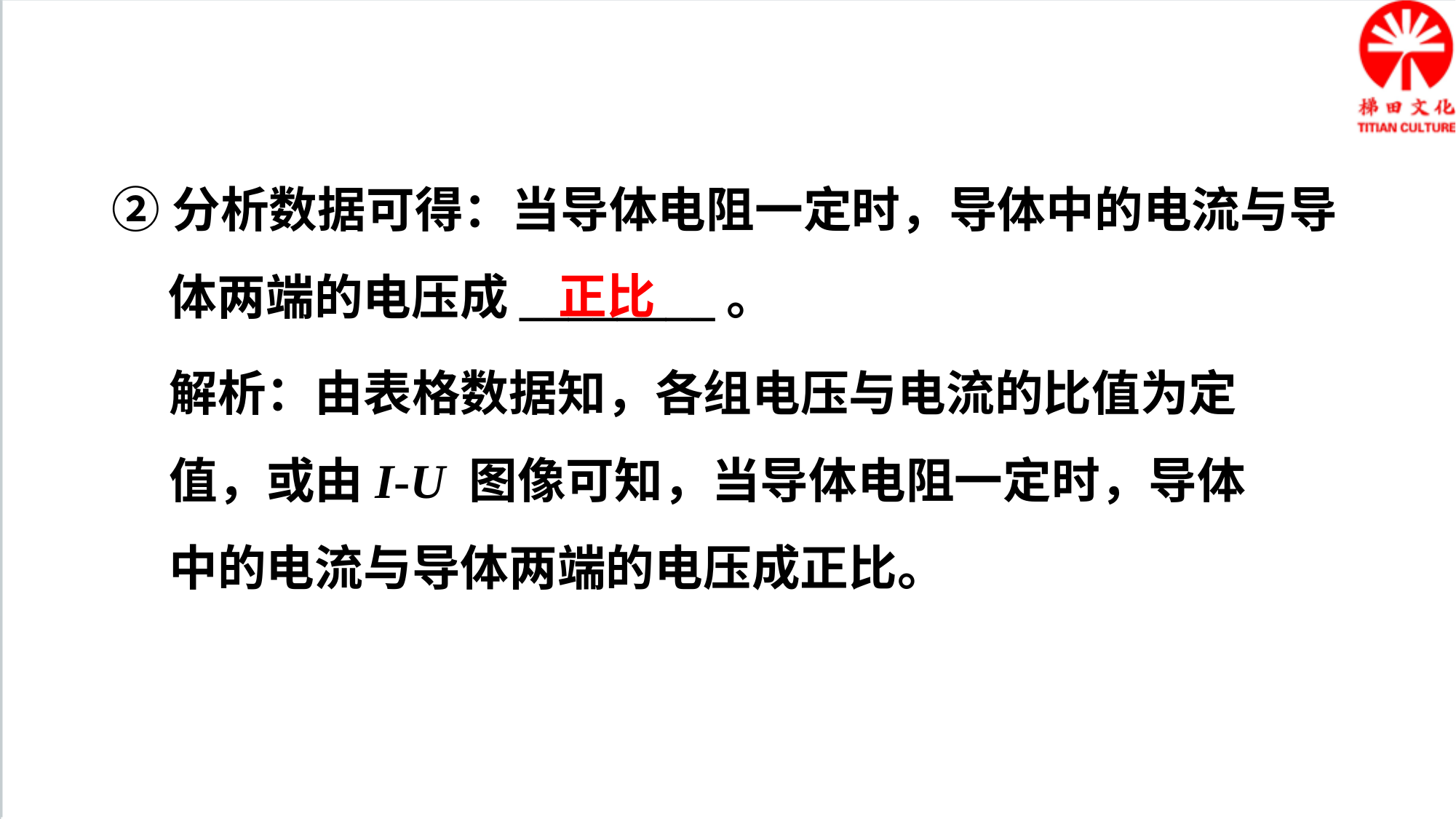

②分析数据可得：当导体电阻一定时，导体中的电流与导体两端的电压成________。
正比
解析：由表格数据知，各组电压与电流的比值为定值，或由I-U 图像可知，当导体电阻一定时，导体中的电流与导体两端的电压成正比。